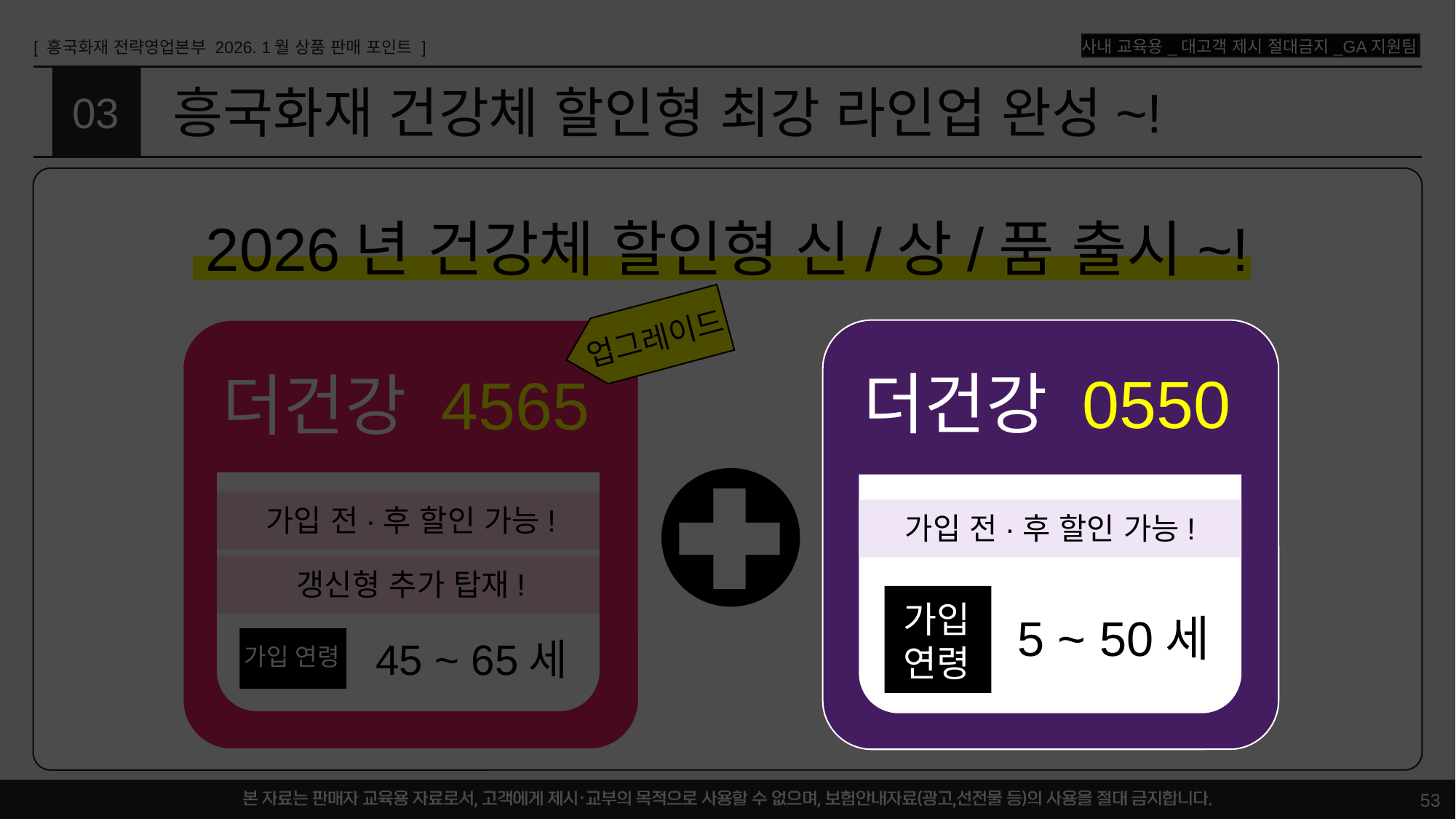

# 흥국화재 건강체 할인형 최강 라인업 완성~!
03
2026년 건강체 할인형 신/상/품 출시~!

업그레이드

더건강 0550
더건강 4565

가입 전·후 할인 가능!

가입 전·후 할인 가능!

갱신형 추가 탑재!

가입
연령
5 ~ 50세
45 ~ 65세

가입 연령
53